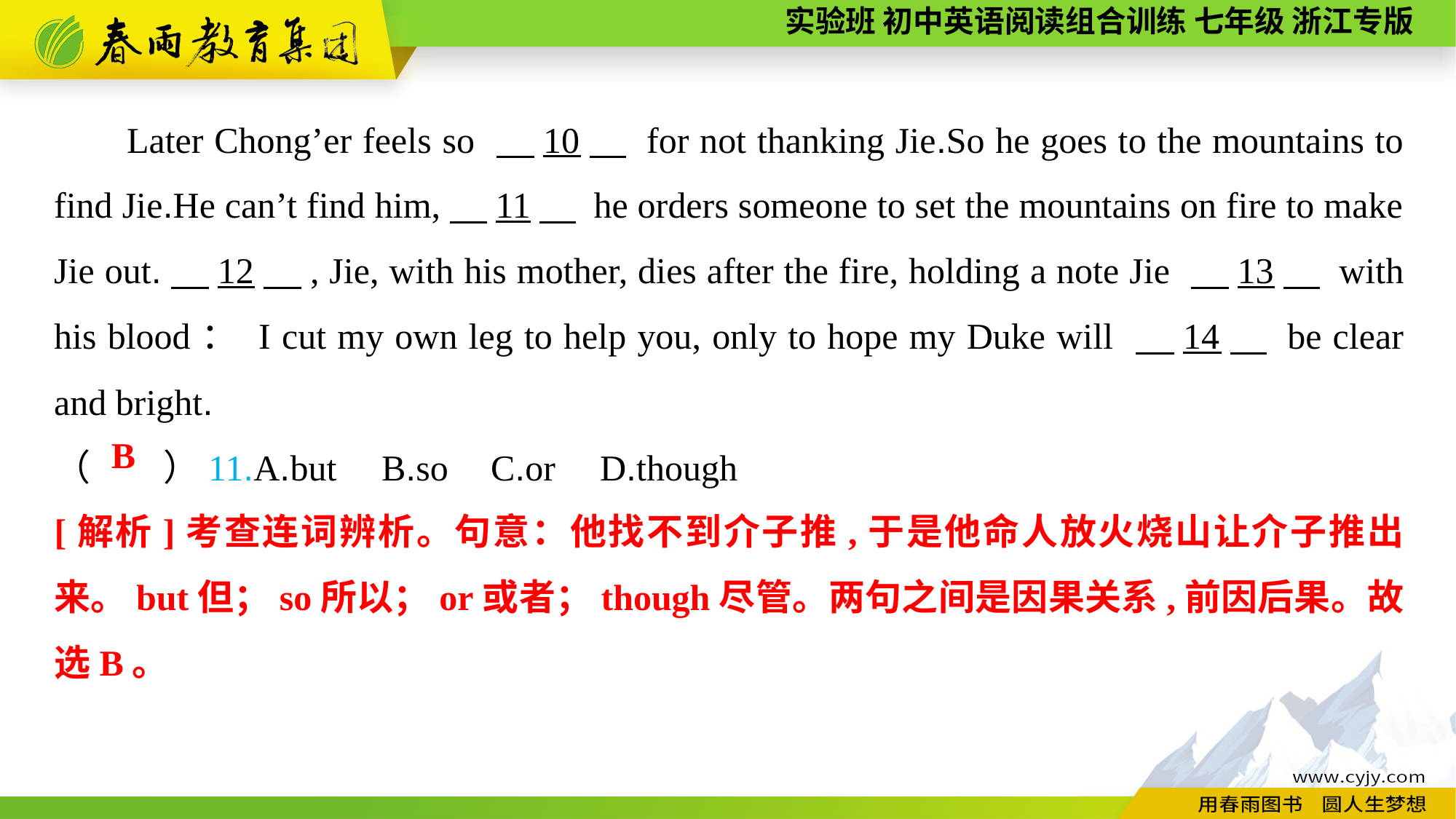

Later Chong’er feels so 　10　 for not thanking Jie.So he goes to the mountains to find Jie.He can’t find him,　11　 he orders someone to set the mountains on fire to make Jie out.　12　, Jie, with his mother, dies after the fire, holding a note Jie 　13　 with his blood： I cut my own leg to help you, only to hope my Duke will 　14　 be clear and bright.
（　　）11.A.but	B.so	C.or	D.though
B
[解析]考查连词辨析。句意：他找不到介子推,于是他命人放火烧山让介子推出来。but但；so所以；or或者；though尽管。两句之间是因果关系,前因后果。故选B。